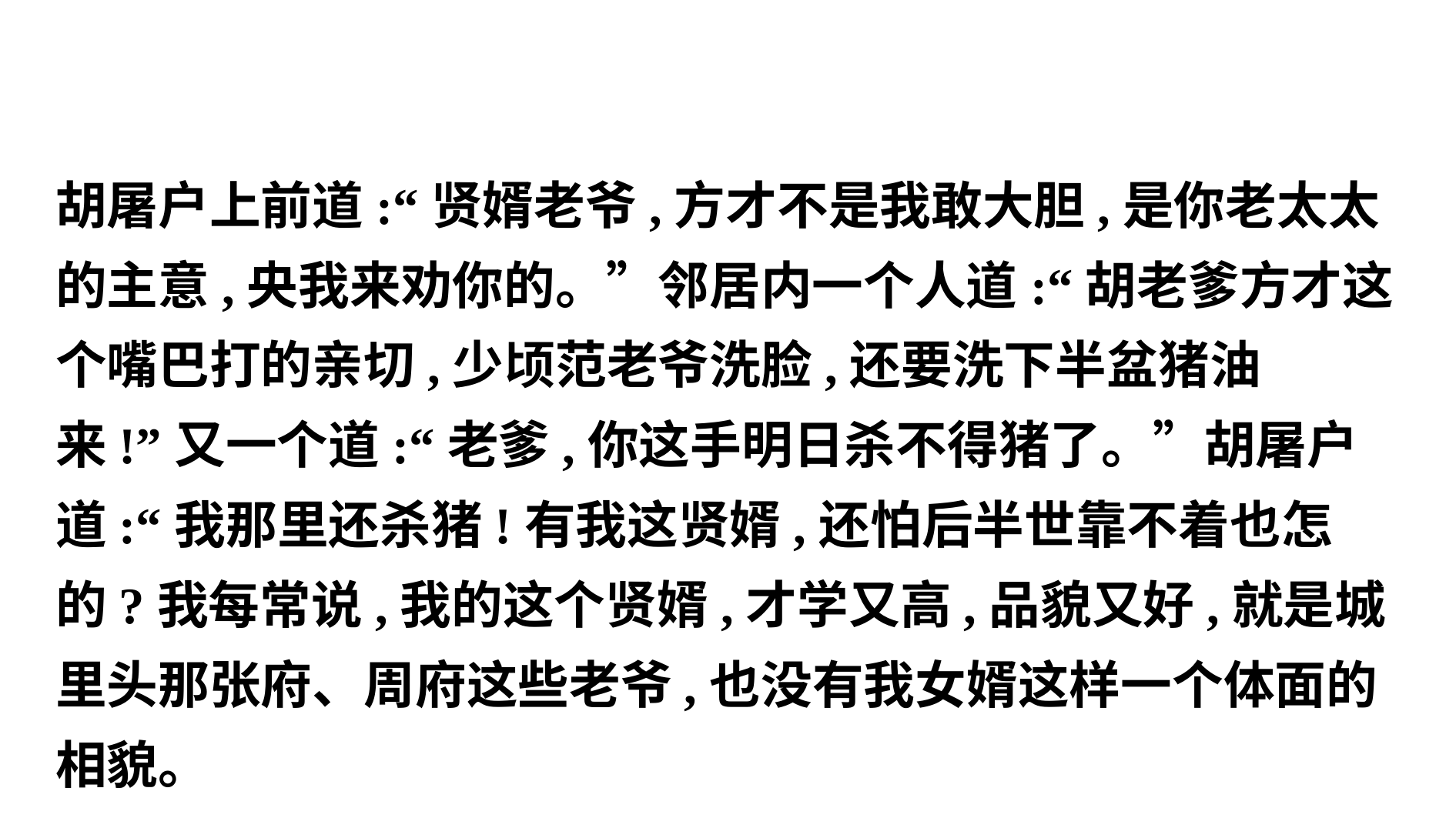

胡屠户上前道:“贤婿老爷,方才不是我敢大胆,是你老太太的主意,央我来劝你的。”邻居内一个人道:“胡老爹方才这个嘴巴打的亲切,少顷范老爷洗脸,还要洗下半盆猪油来!”又一个道:“老爹,你这手明日杀不得猪了。”胡屠户道:“我那里还杀猪!有我这贤婿,还怕后半世靠不着也怎的?我每常说,我的这个贤婿,才学又高,品貌又好,就是城里头那张府、周府这些老爷,也没有我女婿这样一个体面的相貌。